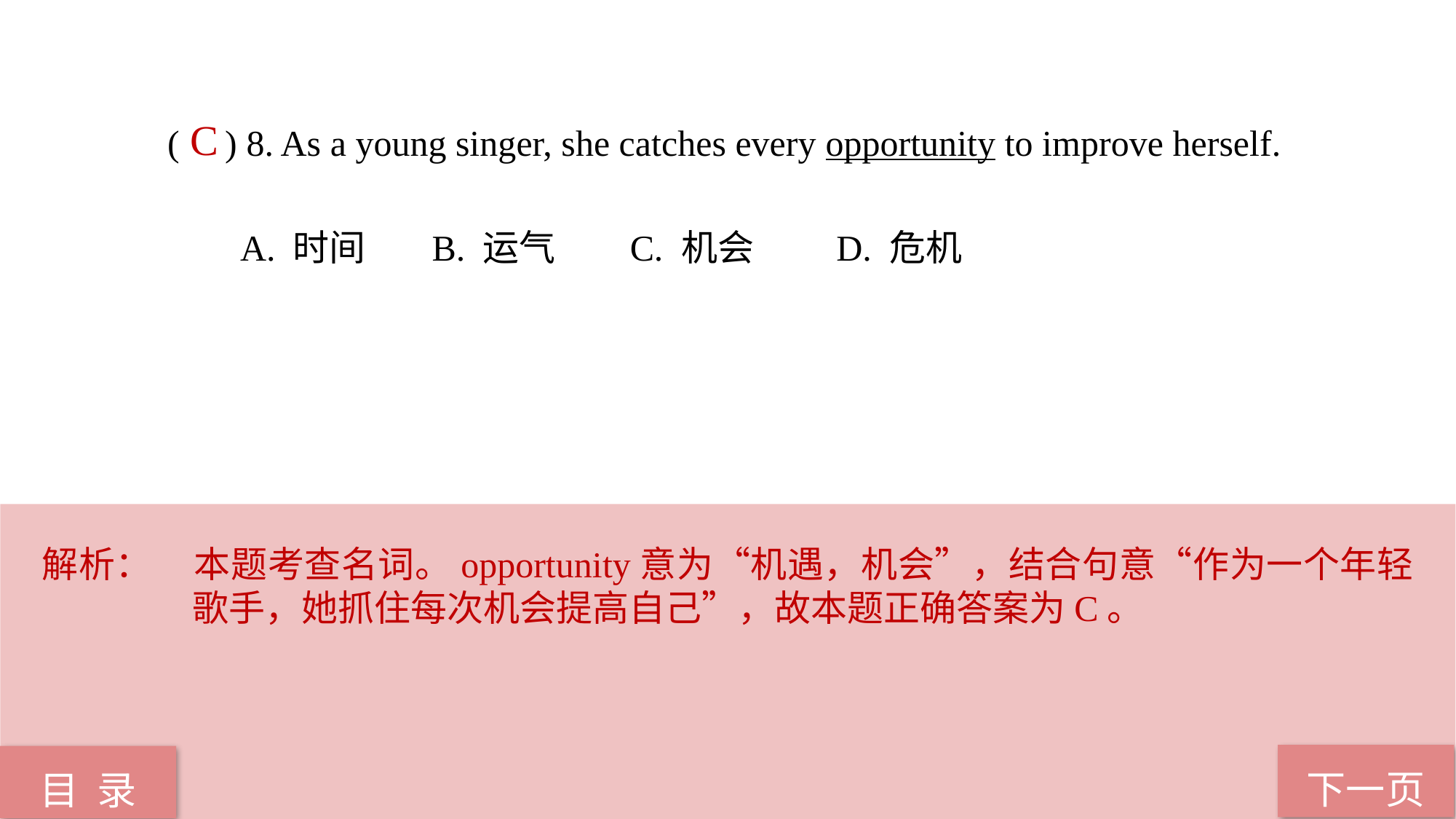

(     ) 8. As a young singer, she catches every opportunity to improve herself.

        A. 时间       B. 运气        C. 机会         D. 危机
C
解析：	本题考查名词。opportunity意为“机遇，机会”，结合句意“作为一个年轻歌手，她抓住每次机会提高自己”，故本题正确答案为C。